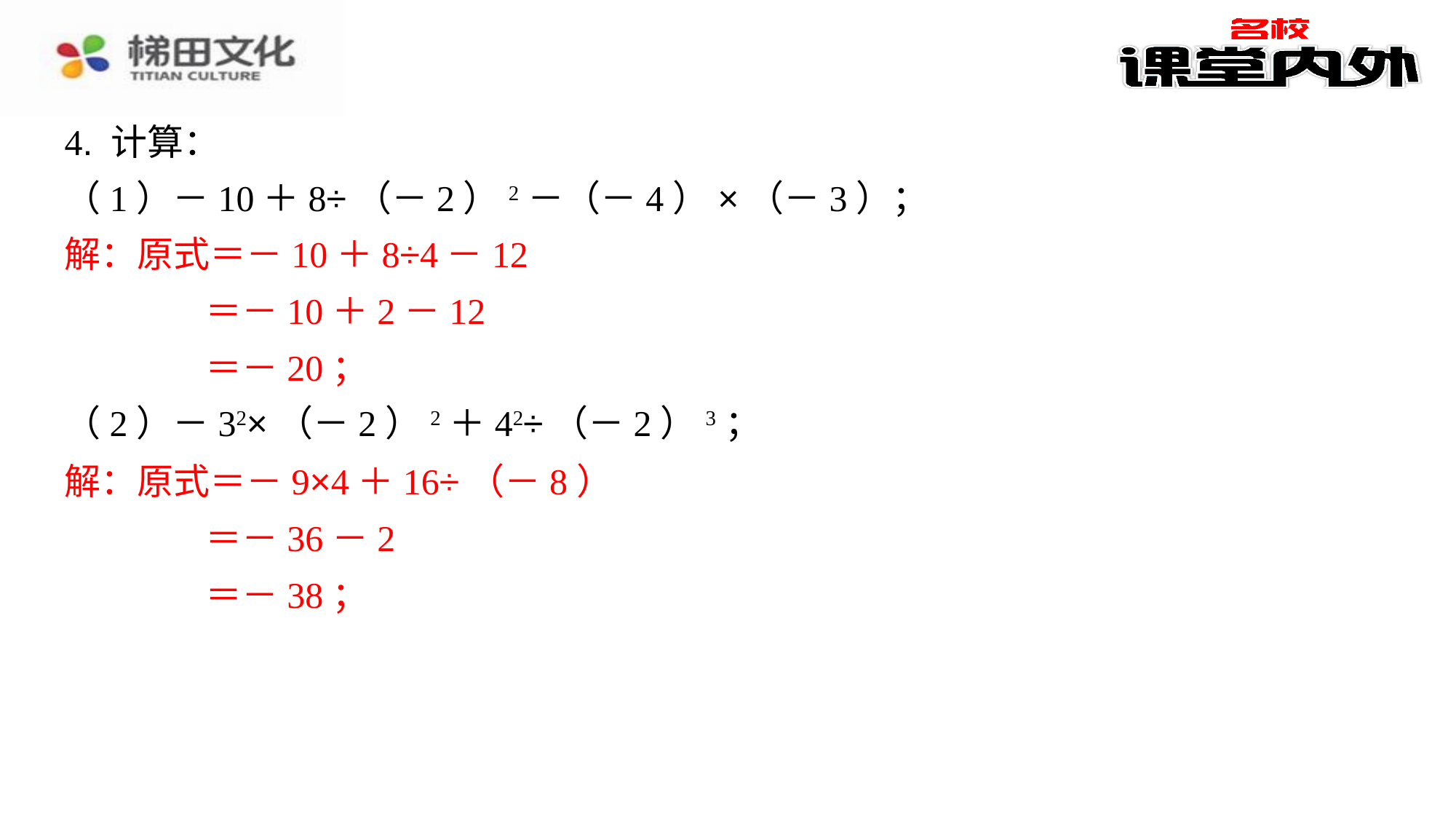

4. 计算：
（1）－10＋8÷（－2）2－（－4）×（－3）；
解：原式＝－10＋8÷4－12
＝－10＋2－12
＝－20；
（2）－32×（－2）2＋42÷（－2）3；
解：原式＝－9×4＋16÷（－8）
＝－36－2
＝－38；
解：原式＝－10＋8÷4－12
＝－10＋2－12
＝－20；
解：原式＝－9×4＋16÷（－8）
＝－36－2
＝－38；